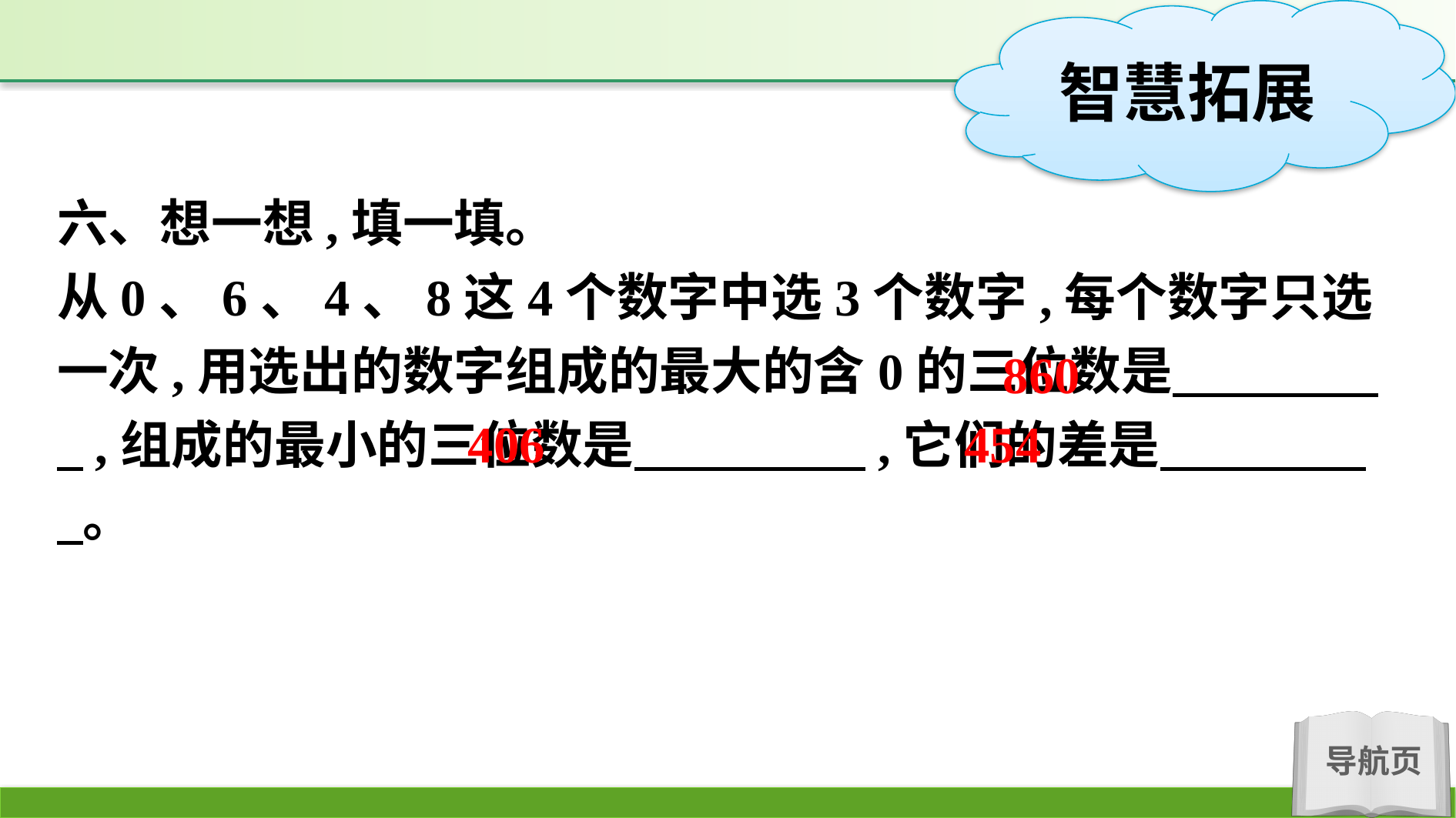

六、想一想,填一填。
从0、6、4、8这4个数字中选3个数字,每个数字只选一次,用选出的数字组成的最大的含0的三位数是　　　　 ,组成的最小的三位数是　　　　 ,它们的差是　　　　 。
860
406
454